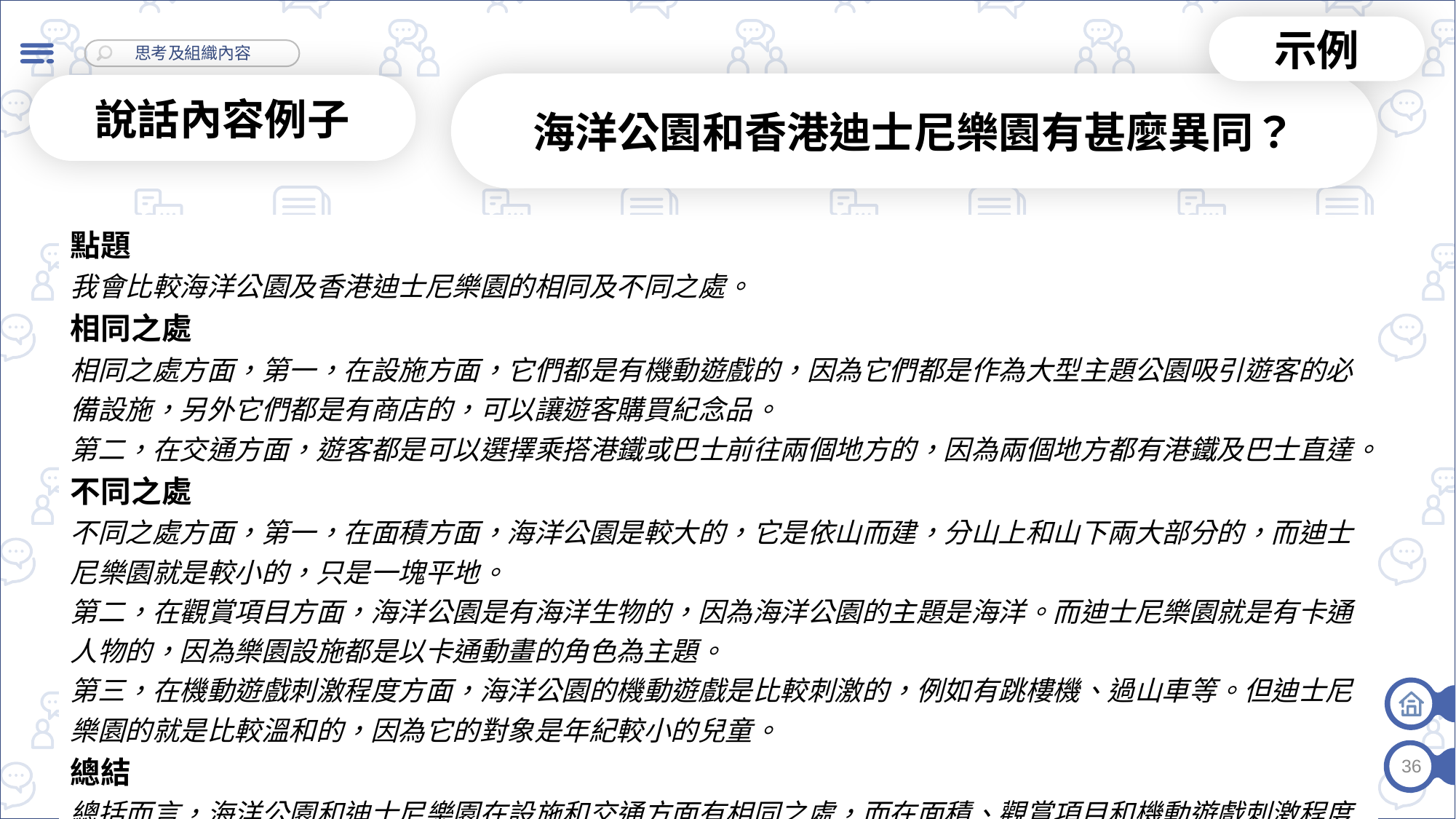

示例
海洋公園和香港迪士尼樂園有甚麼異同？
說話內容例子
| 點題 我會比較海洋公園及香港迪士尼樂園的相同及不同之處。 相同之處 相同之處方面，第一，在設施方面，它們都是有機動遊戲的，因為它們都是作為大型主題公園吸引遊客的必備設施，另外它們都是有商店的，可以讓遊客購買紀念品。 第二，在交通方面，遊客都是可以選擇乘搭港鐵或巴士前往兩個地方的，因為兩個地方都有港鐵及巴士直達。 不同之處 不同之處方面，第一，在面積方面，海洋公園是較大的，它是依山而建，分山上和山下兩大部分的，而迪士尼樂園就是較小的，只是一塊平地。 第二，在觀賞項目方面，海洋公園是有海洋生物的，因為海洋公園的主題是海洋。而迪士尼樂園就是有卡通人物的，因為樂園設施都是以卡通動畫的角色為主題。 第三，在機動遊戲刺激程度方面，海洋公園的機動遊戲是比較刺激的，例如有跳樓機、過山車等。但迪士尼樂園的就是比較溫和的，因為它的對象是年紀較小的兒童。 總結 總括而言，海洋公園和迪士尼樂園在設施和交通方面有相同之處，而在面積、觀賞項目和機動遊戲刺激程度方面就有不同之處。 |
| --- |
36